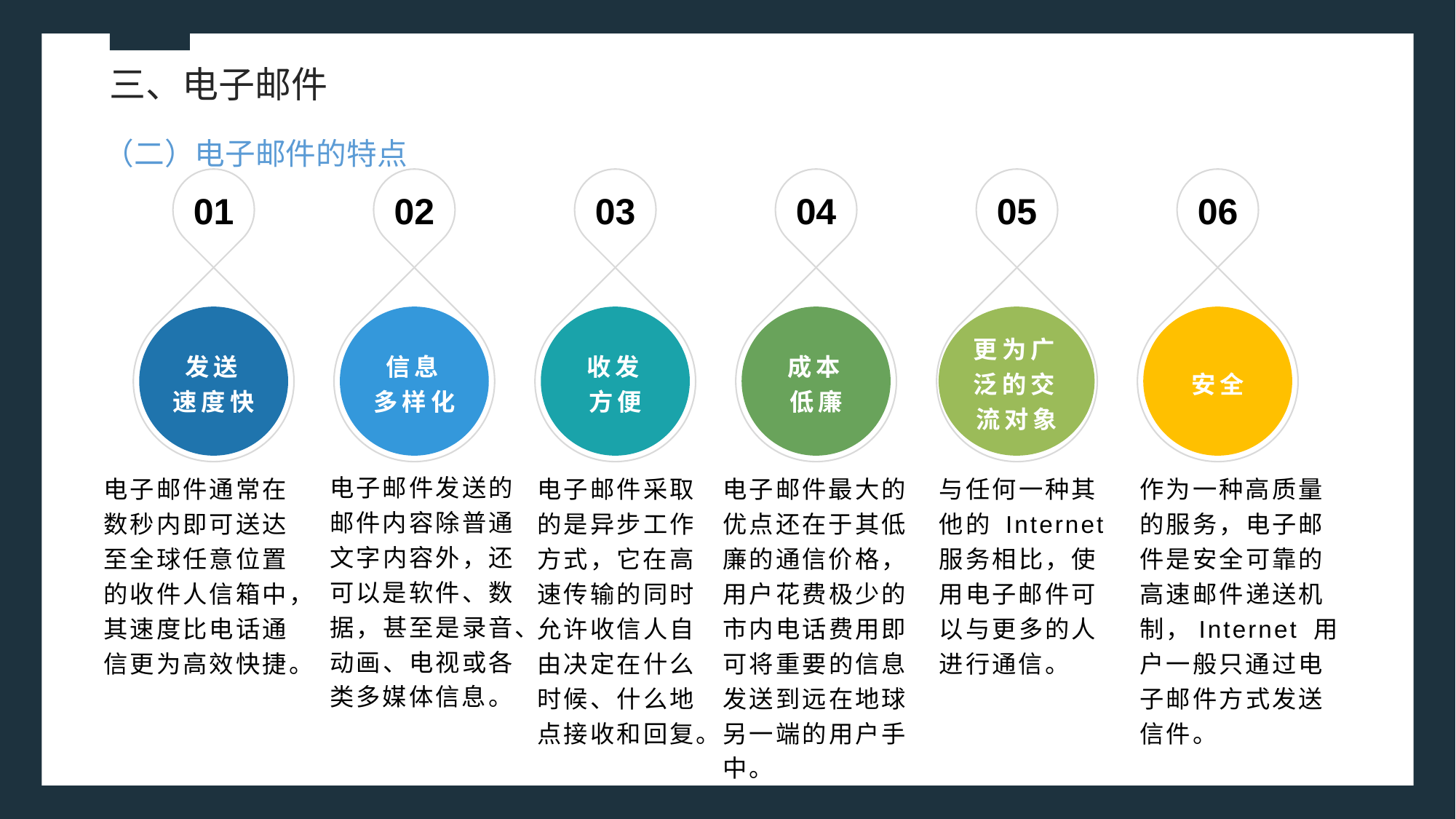

三、电子邮件
（二）电子邮件的特点
01
02
03
04
05
06

发送速度快
信息多样化
收发方便
成本低廉
更为广泛的交流对象
安全
电子邮件发送的邮件内容除普通文字内容外，还可以是软件、数据，甚至是录音、
动画、电视或各类多媒体信息。
电子邮件通常在数秒内即可送达至全球任意位置的收件人信箱中，其速度比电话通
信更为高效快捷。
电子邮件采取的是异步工作方式，它在高速传输的同时允许收信人自由决定在什么时候、什么地点接收和回复。
电子邮件最大的优点还在于其低廉的通信价格，用户花费极少的市内电话费用即可将重要的信息发送到远在地球另一端的用户手中。
与任何一种其他的 Internet 服务相比，使用电子邮件可以与更多的人进行通信。
作为一种高质量的服务，电子邮件是安全可靠的高速邮件递送机制，Internet 用户一般只通过电子邮件方式发送信件。